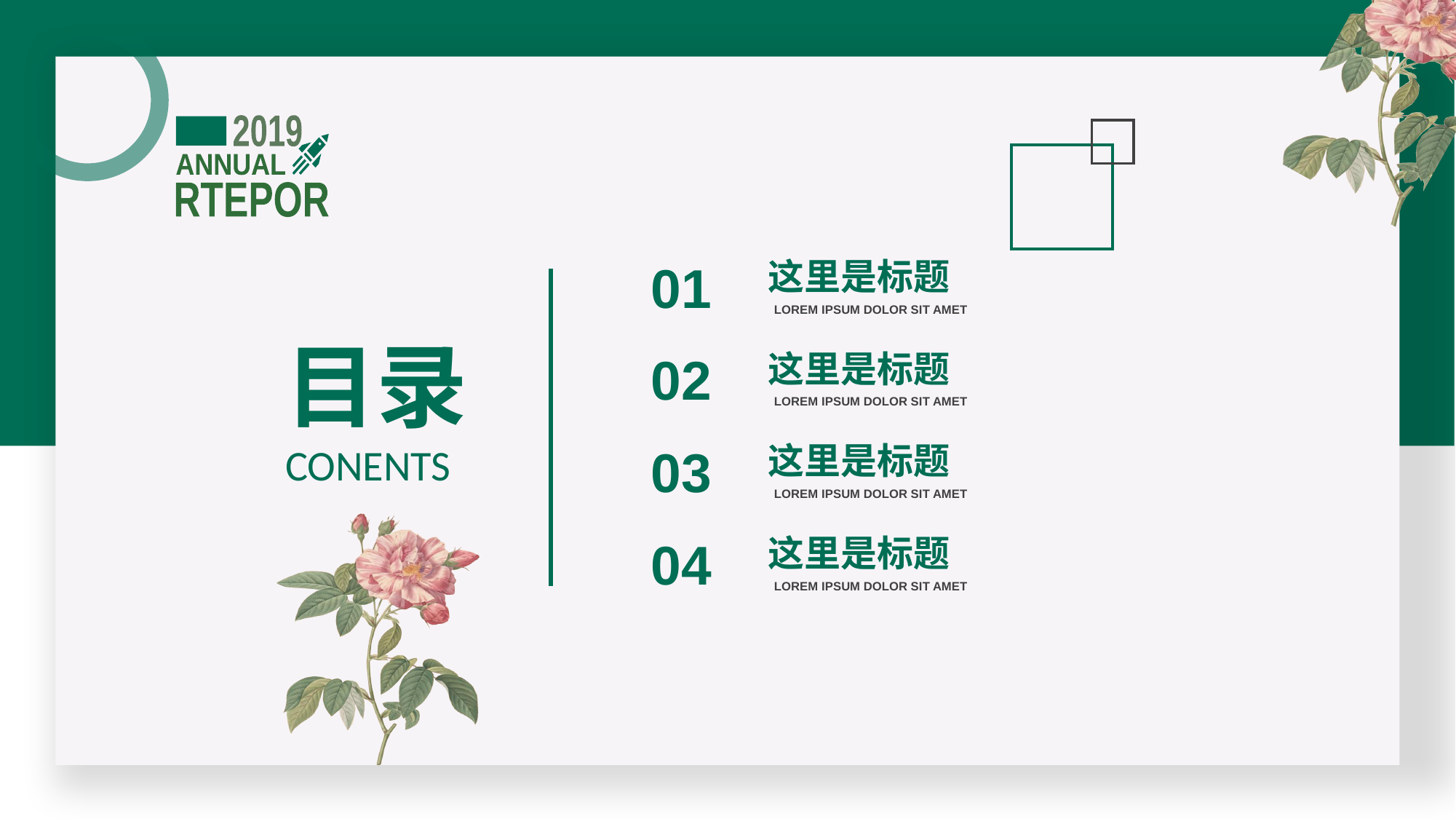

2019

ANNUAL
RTEPOR

01
这里是标题
LOREM IPSUM DOLOR SIT AMET
目录 CONENTS
02
这里是标题
LOREM IPSUM DOLOR SIT AMET
03
这里是标题
LOREM IPSUM DOLOR SIT AMET

04
这里是标题
LOREM IPSUM DOLOR SIT AMET